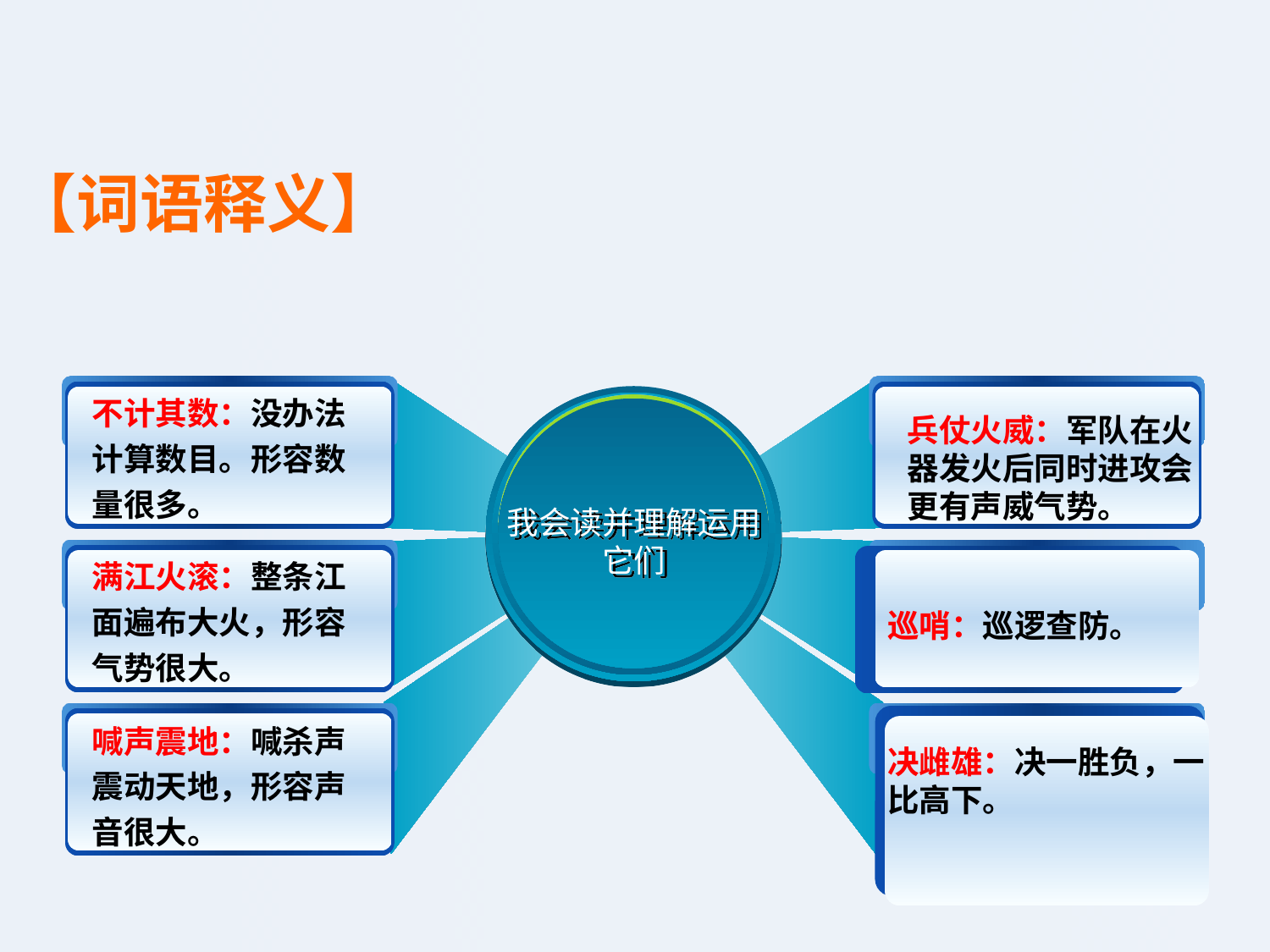

【词语释义】

我会读并理解运用它们

不计其数：没办法计算数目。形容数量很多。
兵仗火威：军队在火器发火后同时进攻会更有声威气势。

满江火滚：整条江面遍布大火，形容气势很大。
巡哨：巡逻查防。

喊声震地：喊杀声震动天地，形容声音很大。
决雌雄：决一胜负，一比高下。